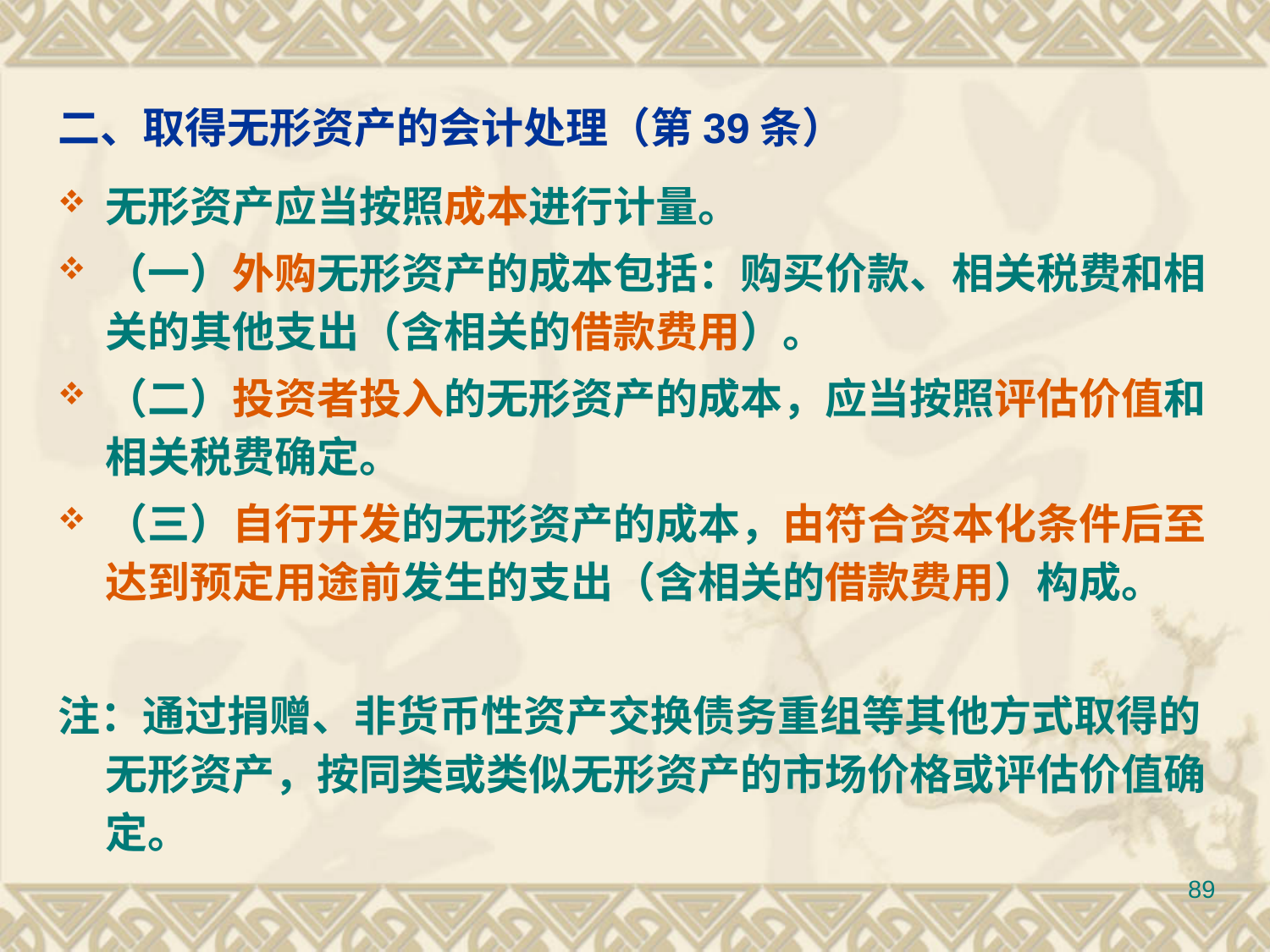

# 二、取得无形资产的会计处理（第39条）
无形资产应当按照成本进行计量。
（一）外购无形资产的成本包括：购买价款、相关税费和相关的其他支出（含相关的借款费用）。
（二）投资者投入的无形资产的成本，应当按照评估价值和相关税费确定。
（三）自行开发的无形资产的成本，由符合资本化条件后至达到预定用途前发生的支出（含相关的借款费用）构成。

注：通过捐赠、非货币性资产交换债务重组等其他方式取得的无形资产，按同类或类似无形资产的市场价格或评估价值确定。
89